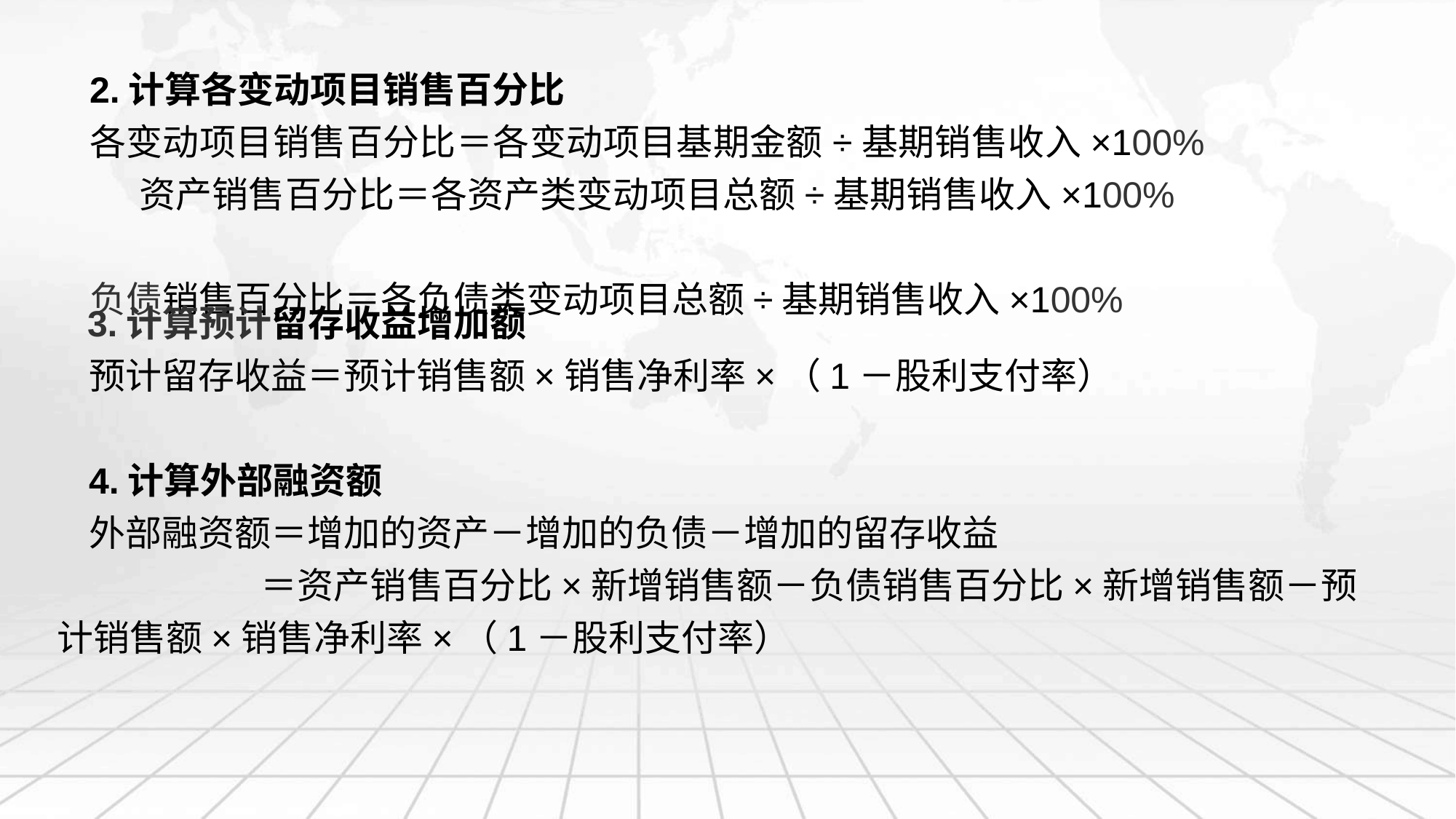

2.计算各变动项目销售百分比
各变动项目销售百分比＝各变动项目基期金额÷基期销售收入×100%         资产销售百分比＝各资产类变动项目总额÷基期销售收入×100%
负债销售百分比＝各负债类变动项目总额÷基期销售收入×100%
3.计算预计留存收益增加额
预计留存收益＝预计销售额×销售净利率×（1－股利支付率）

4.计算外部融资额
外部融资额＝增加的资产－增加的负债－增加的留存收益
                    ＝资产销售百分比×新增销售额－负债销售百分比×新增销售额－预计销售额×销售净利率×（1－股利支付率）